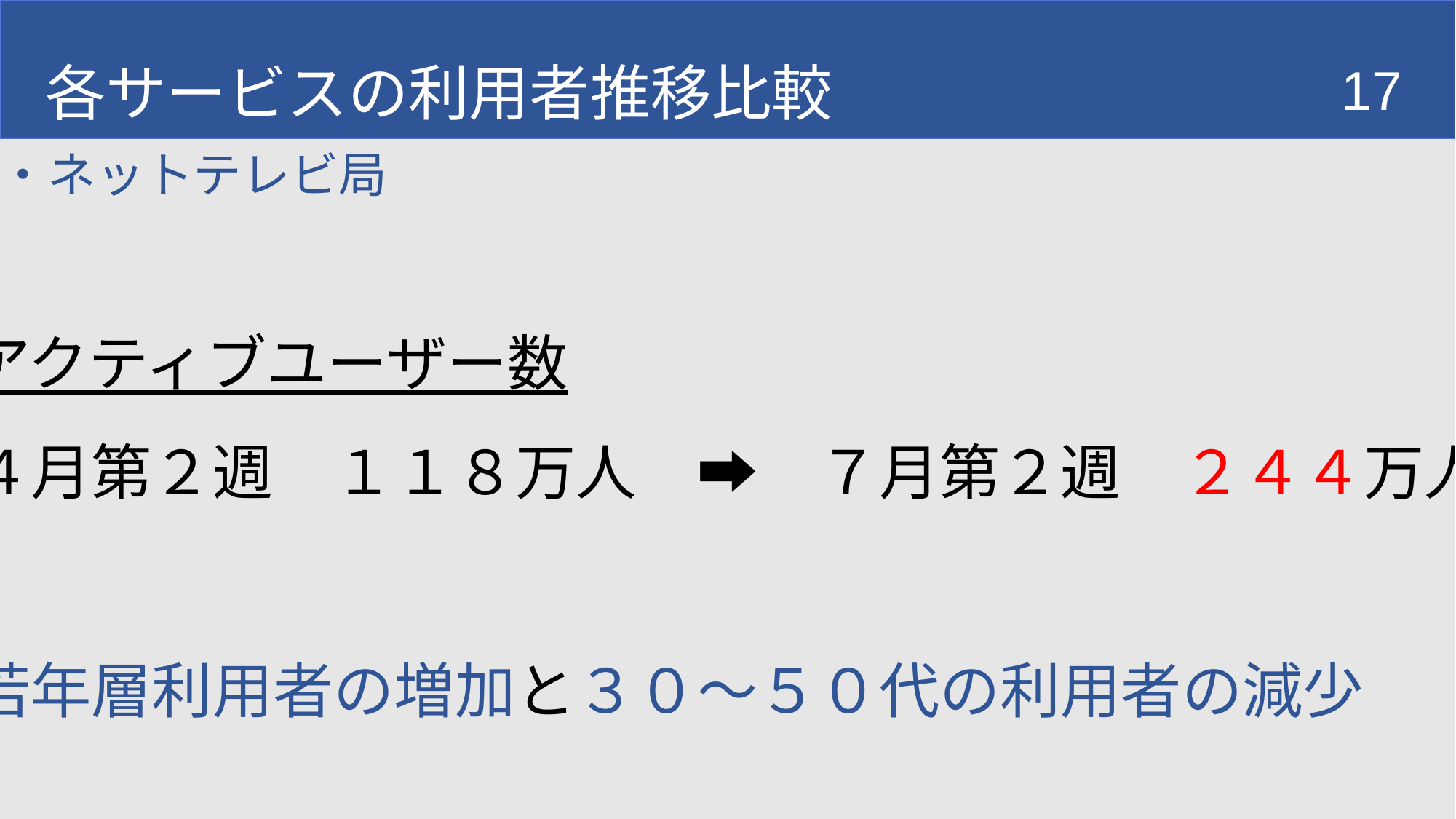

各サービスの利用者推移比較
17
・ネットテレビ局
アクティブユーザー数
４月第２週　１１８万人　➡　７月第２週　２４４万人

若年層利用者の増加と３０～５０代の利用者の減少